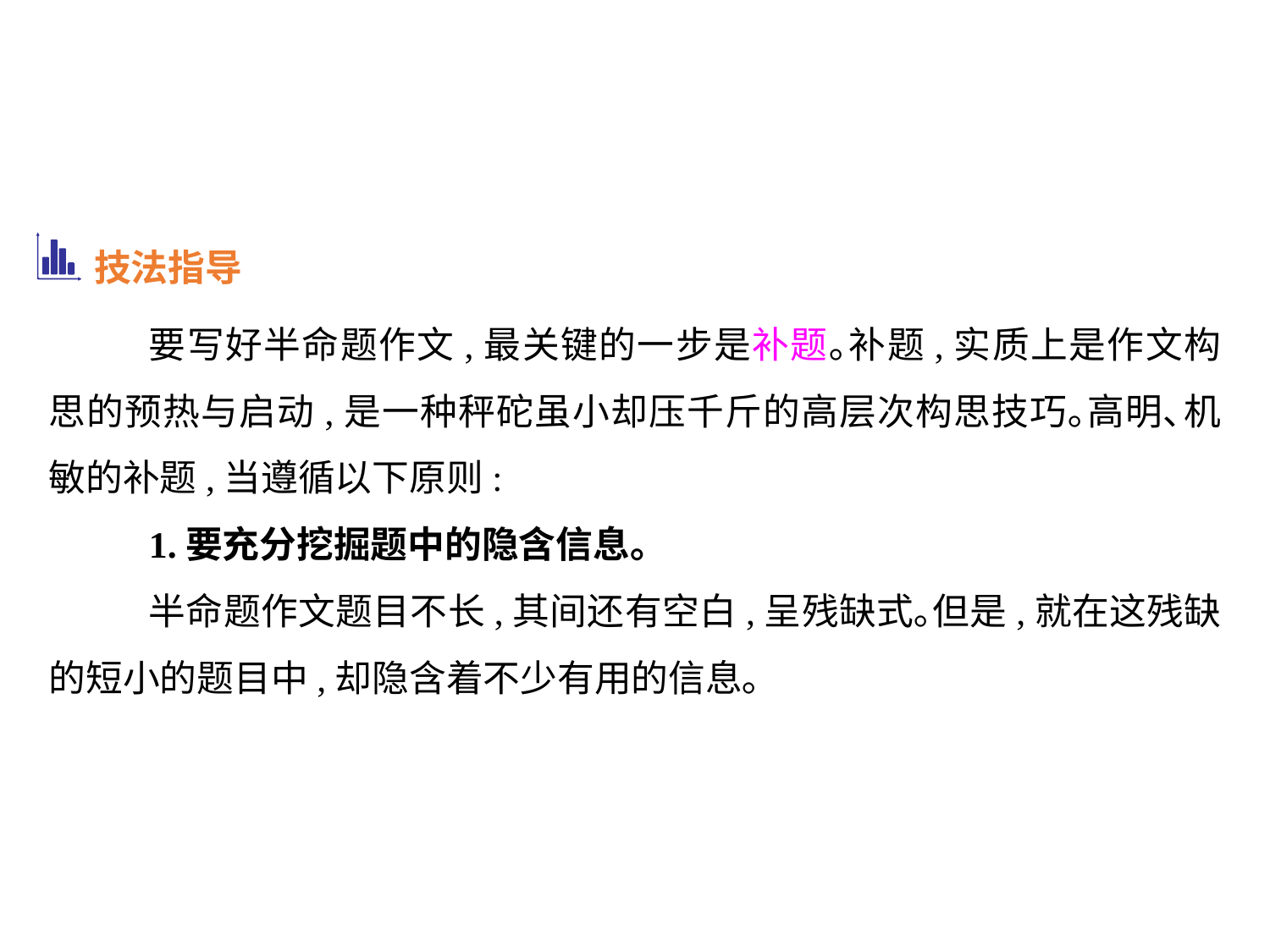

技法指导

要写好半命题作文,最关键的一步是补题｡补题,实质上是作文构思的预热与启动,是一种秤砣虽小却压千斤的高层次构思技巧｡高明､机敏的补题,当遵循以下原则:
1.要充分挖掘题中的隐含信息｡
半命题作文题目不长,其间还有空白,呈残缺式｡但是,就在这残缺的短小的题目中,却隐含着不少有用的信息｡